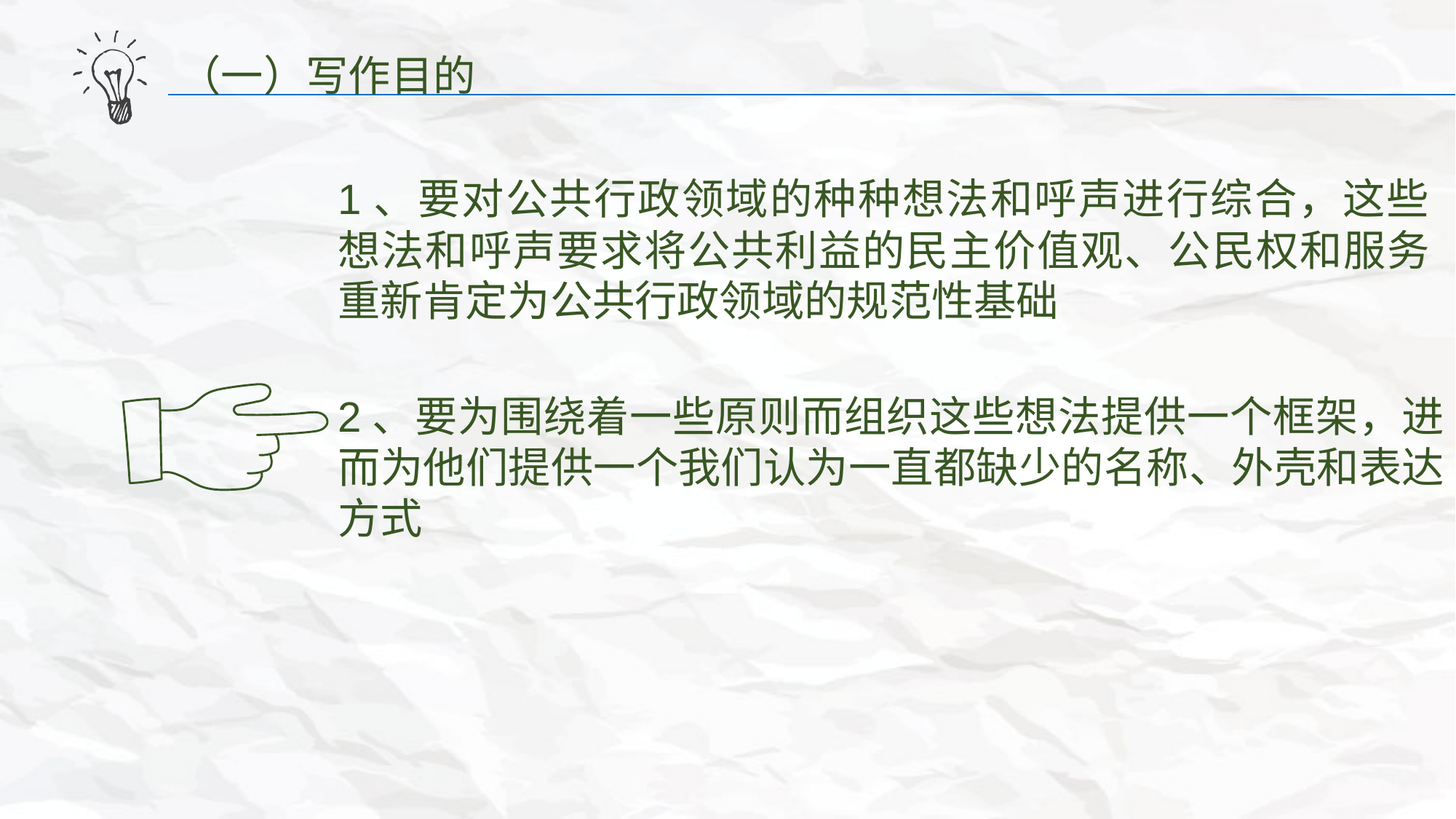

（一）写作目的
1、要对公共行政领域的种种想法和呼声进行综合，这些想法和呼声要求将公共利益的民主价值观、公民权和服务重新肯定为公共行政领域的规范性基础

2、要为围绕着一些原则而组织这些想法提供一个框架，进而为他们提供一个我们认为一直都缺少的名称、外壳和表达方式